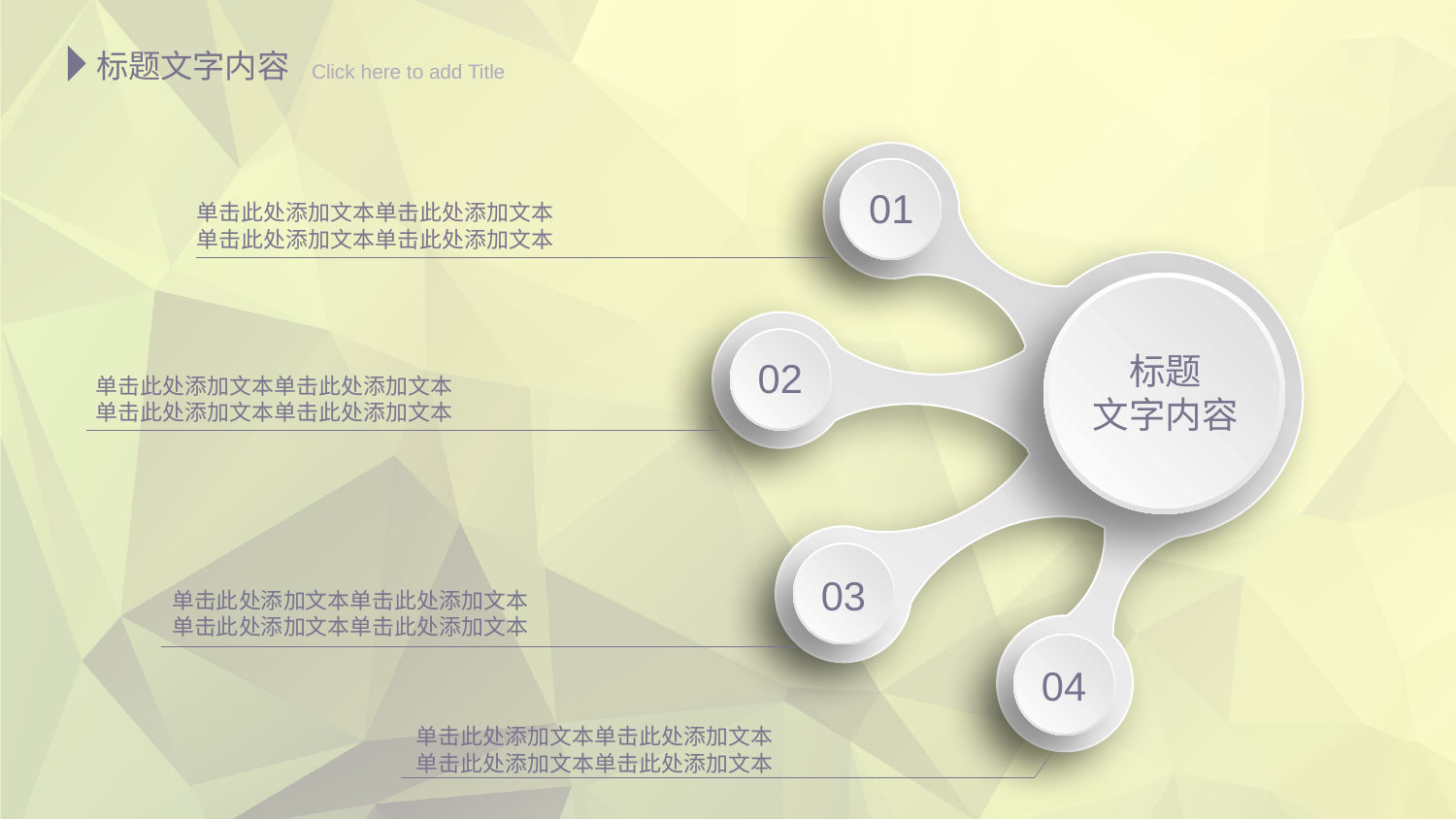

标题文字内容
  Click here to add Title

01

标题
文字内容

02

03

04
单击此处添加文本单击此处添加文本
单击此处添加文本单击此处添加文本

单击此处添加文本单击此处添加文本
单击此处添加文本单击此处添加文本

单击此处添加文本单击此处添加文本
单击此处添加文本单击此处添加文本

单击此处添加文本单击此处添加文本
单击此处添加文本单击此处添加文本